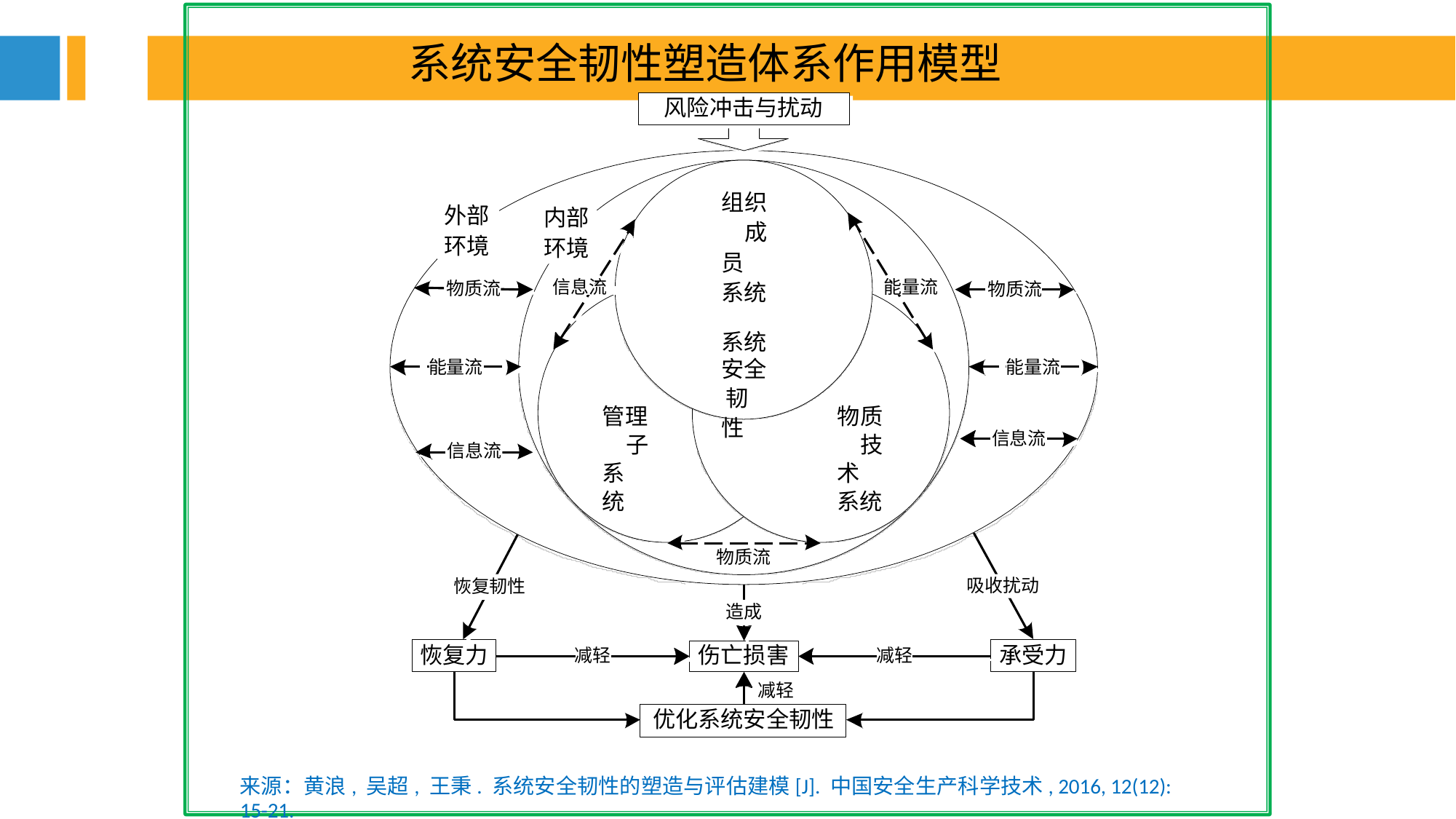

系统安全韧性塑造体系作用模型

风险冲击与扰动

组织  成员  系统
外部
内部

环境

环境
信息流
能量流
物质流

物质流

系统

安全  韧性

能量流
能量流

管理  子系  统
物质  技术  系统

信息流

信息流

物质流

吸收扰动

恢复韧性

造成

恢复力
承受力

伤亡损害
减轻
减轻

减轻
优化系统安全韧性

来源：黄浪, 吴超, 王秉. 系统安全韧性的塑造与评估建模[J]. 中国安全生产科学技术, 2016, 12(12): 15-21.